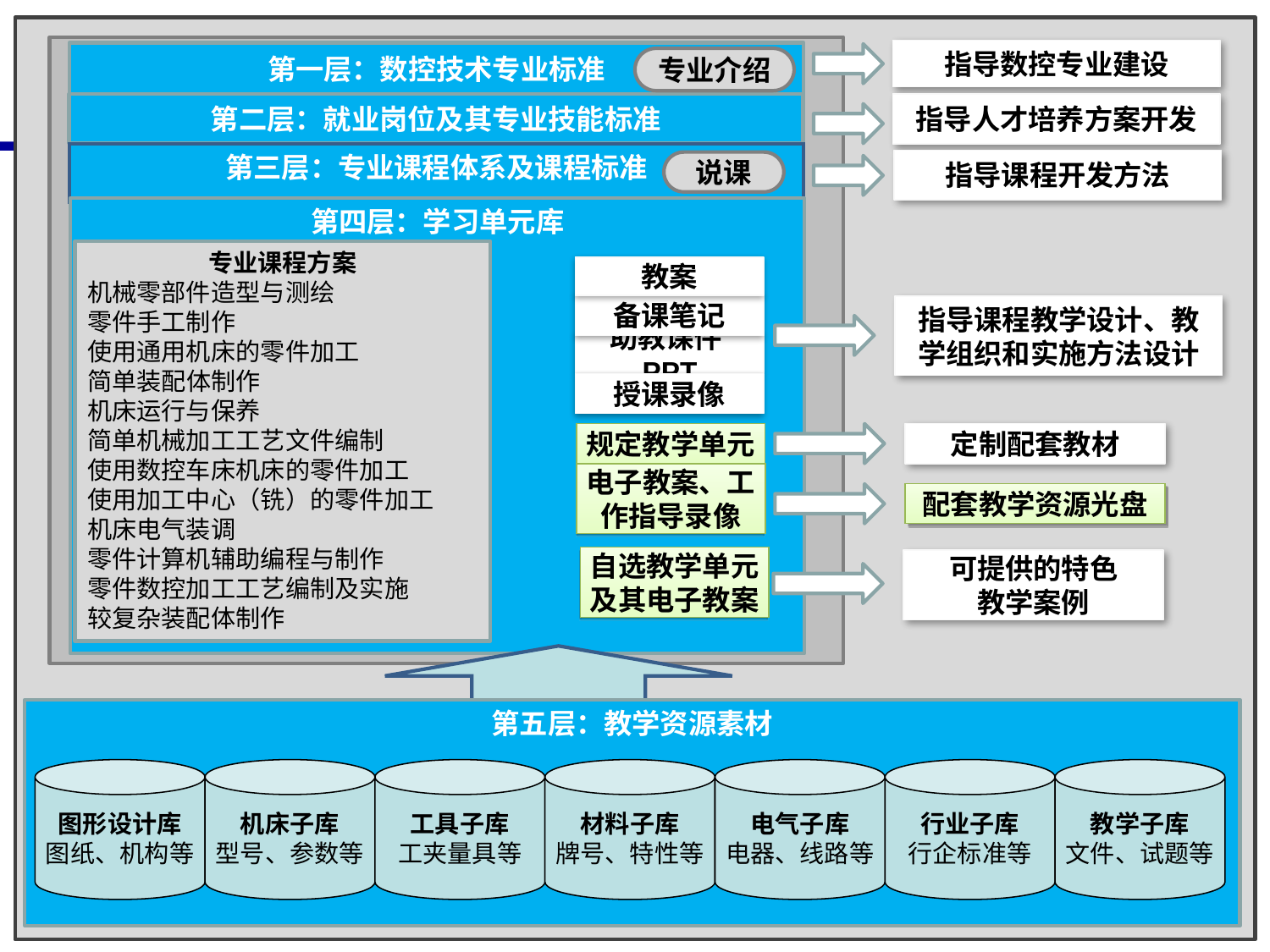

指导数控专业建设
第一层：数控技术专业标准
专业介绍

第二层：就业岗位及其专业技能标准
指导人才培养方案开发

第三层：专业课程体系及课程标准
指导课程开发方法
说课

第四层：学习单元库
专业课程方案
机械零部件造型与测绘
零件手工制作
使用通用机床的零件加工
简单装配体制作
机床运行与保养
简单机械加工工艺文件编制
使用数控车床机床的零件加工
使用加工中心（铣）的零件加工
机床电气装调
零件计算机辅助编程与制作
零件数控加工工艺编制及实施
较复杂装配体制作
教案
备课笔记
指导课程教学设计、教学组织和实施方法设计

助教课件PPT
授课录像
定制配套教材
规定教学单元

电子教案、工作指导录像
配套教学资源光盘

自选教学单元及其电子教案
可提供的特色
教学案例

第五层：教学资源素材
图形设计库
图纸、机构等
机床子库
型号、参数等
工具子库
工夹量具等
材料子库
牌号、特性等
电气子库
电器、线路等
行业子库
行企标准等
教学子库
文件、试题等